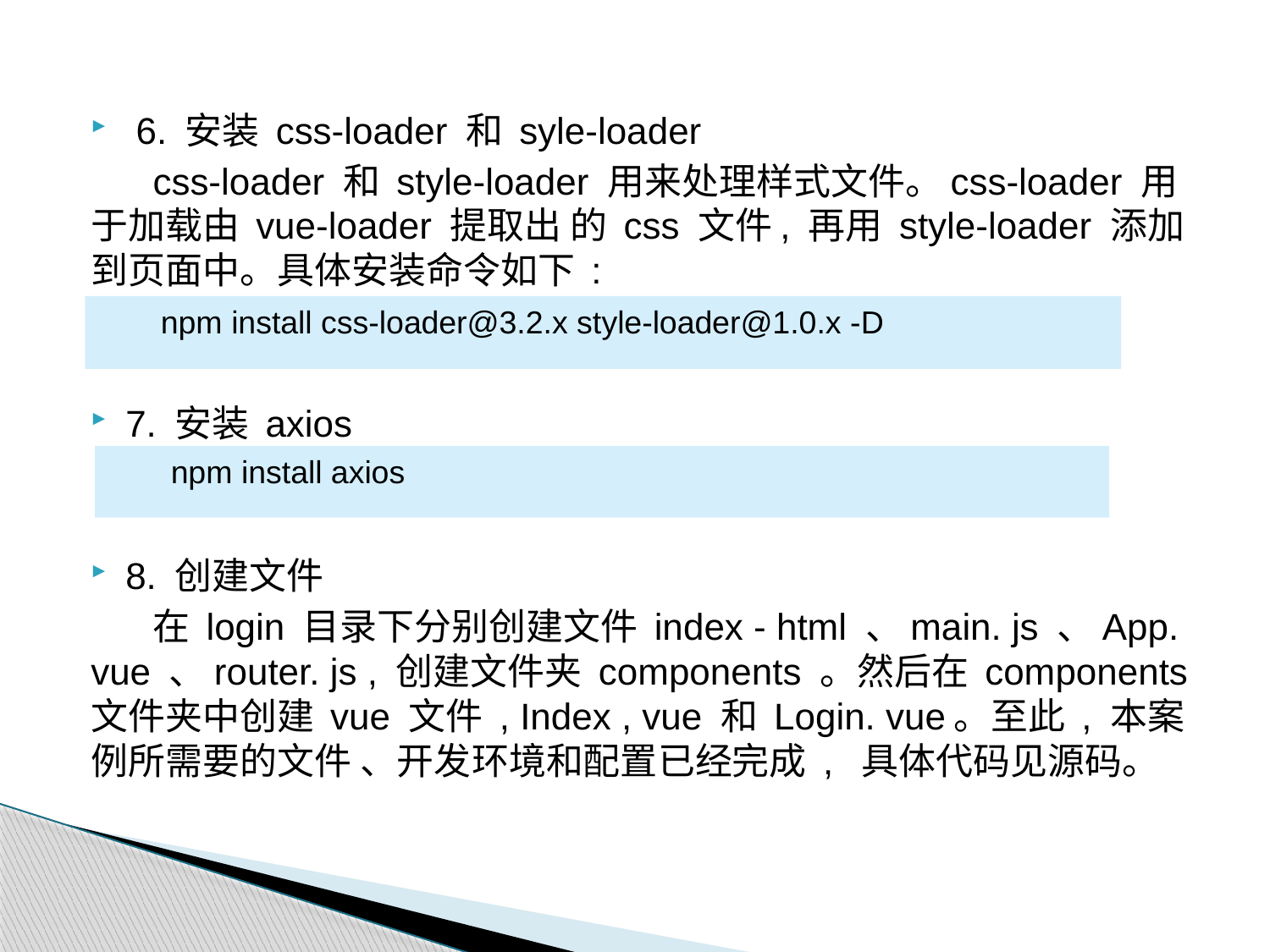

6. 安装 css-loader 和 syle-loader
css-loader 和 style-loader 用来处理样式文件。css-loader 用于加载由 vue-loader 提取出 的 css 文件, 再用 style-loader 添加到页面中。具体安装命令如下 :

7. 安装 axios

8. 创建文件
在 login 目录下分别创建文件 index - html 、main. js 、App. vue 、router. js , 创建文件夹 components 。然后在 components 文件夹中创建 vue 文件 , Index , vue 和 Login. vue。至此 , 本案例所需要的文件 、开发环境和配置已经完成 ,  具体代码见源码。
npm install css-loader@3.2.x style-loader@1.0.x -D
npm install axios